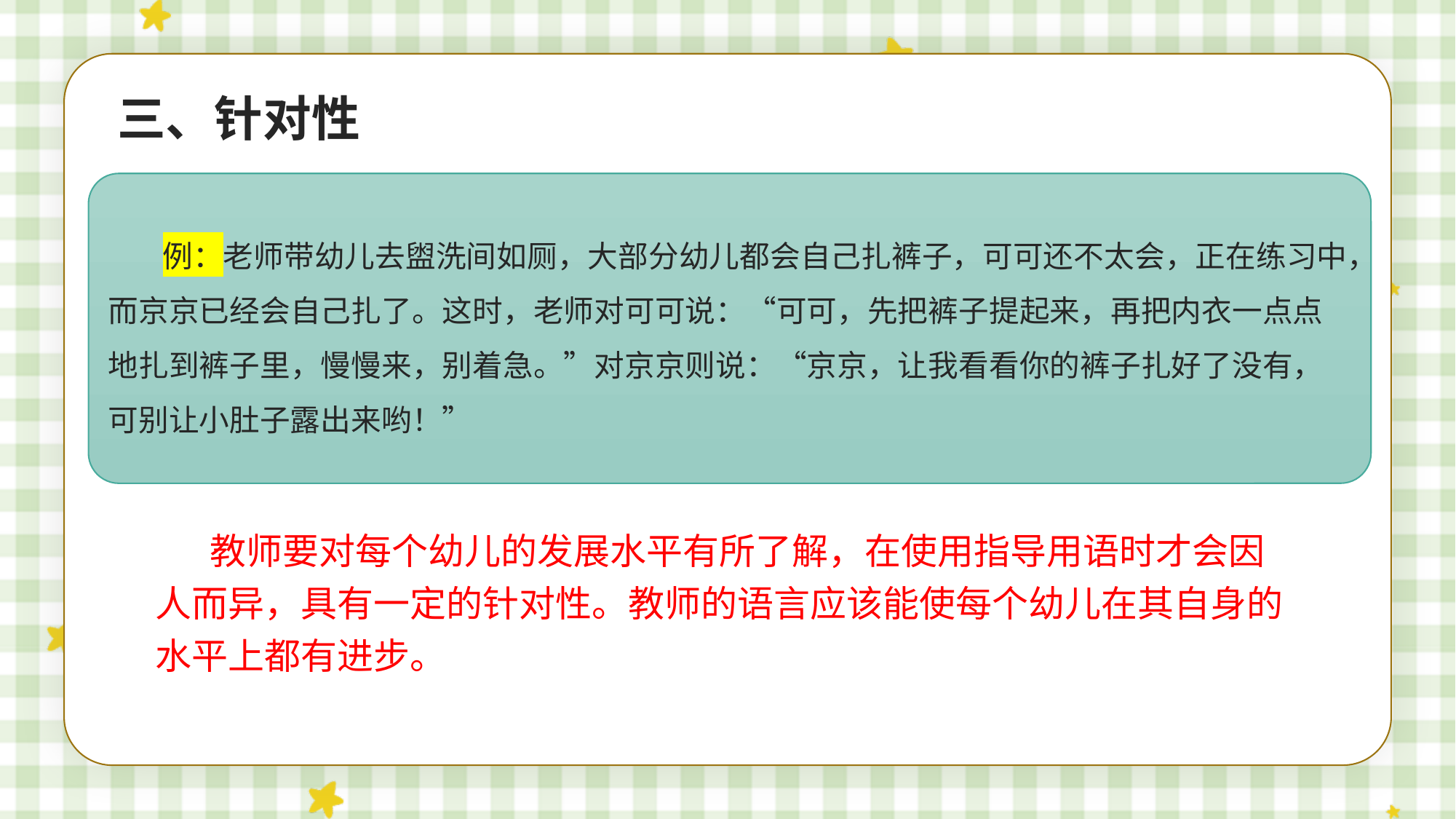

三、针对性
例：老师带幼儿去盥洗间如厕，大部分幼儿都会自己扎裤子，可可还不太会，正在练习中，而京京已经会自己扎了。这时，老师对可可说：“可可，先把裤子提起来，再把内衣一点点地扎到裤子里，慢慢来，别着急。”对京京则说：“京京，让我看看你的裤子扎好了没有，可别让小肚子露出来哟！”
教师要对每个幼儿的发展水平有所了解，在使用指导用语时才会因人而异，具有一定的针对性。教师的语言应该能使每个幼儿在其自身的水平上都有进步。